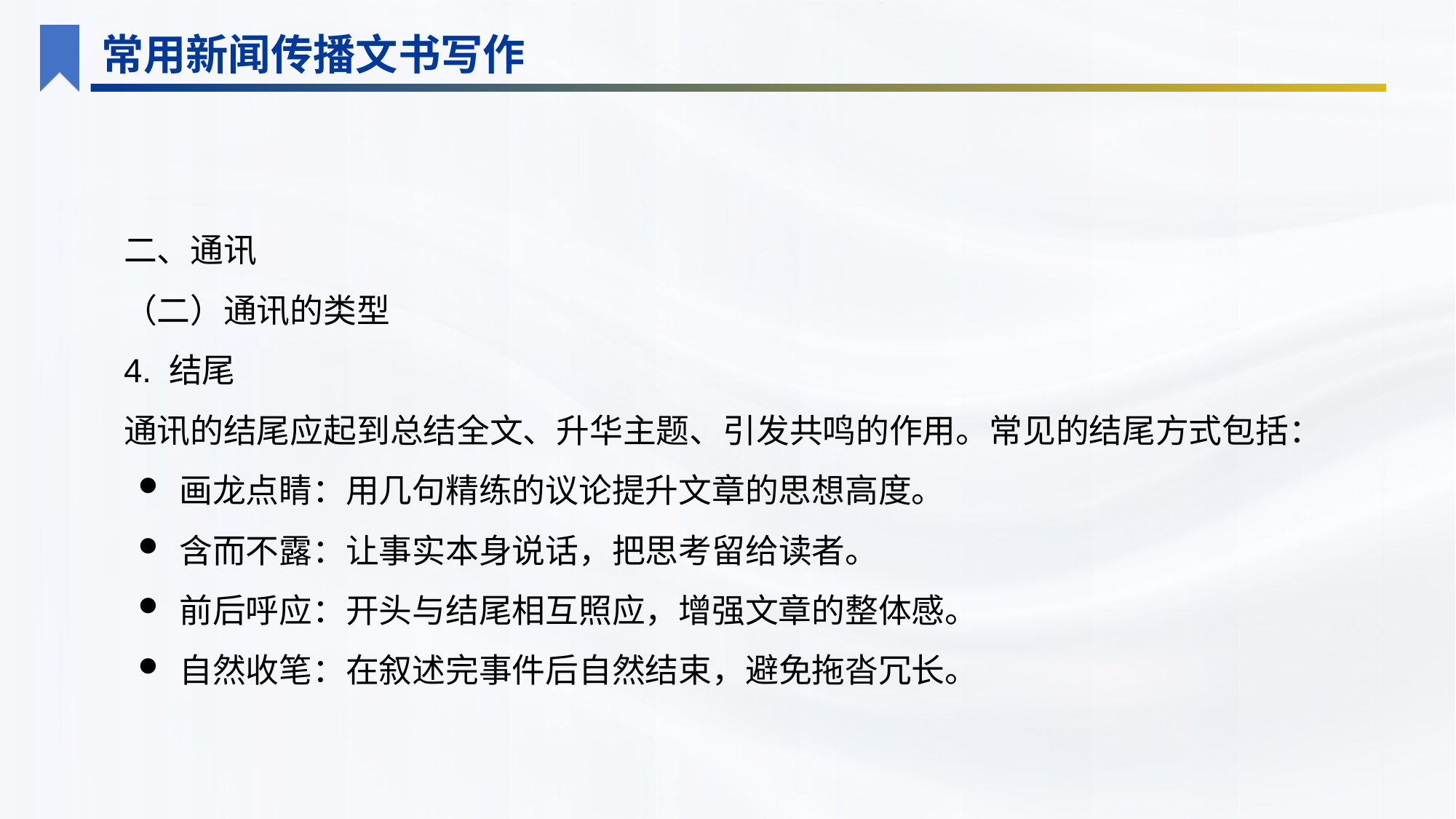

常用新闻传播文书写作
二、通讯
（二）通讯的类型
4. 结尾
通讯的结尾应起到总结全文、升华主题、引发共鸣的作用。常见的结尾方式包括：
画龙点睛：用几句精练的议论提升文章的思想高度。
含而不露：让事实本身说话，把思考留给读者。
前后呼应：开头与结尾相互照应，增强文章的整体感。
自然收笔：在叙述完事件后自然结束，避免拖沓冗长。